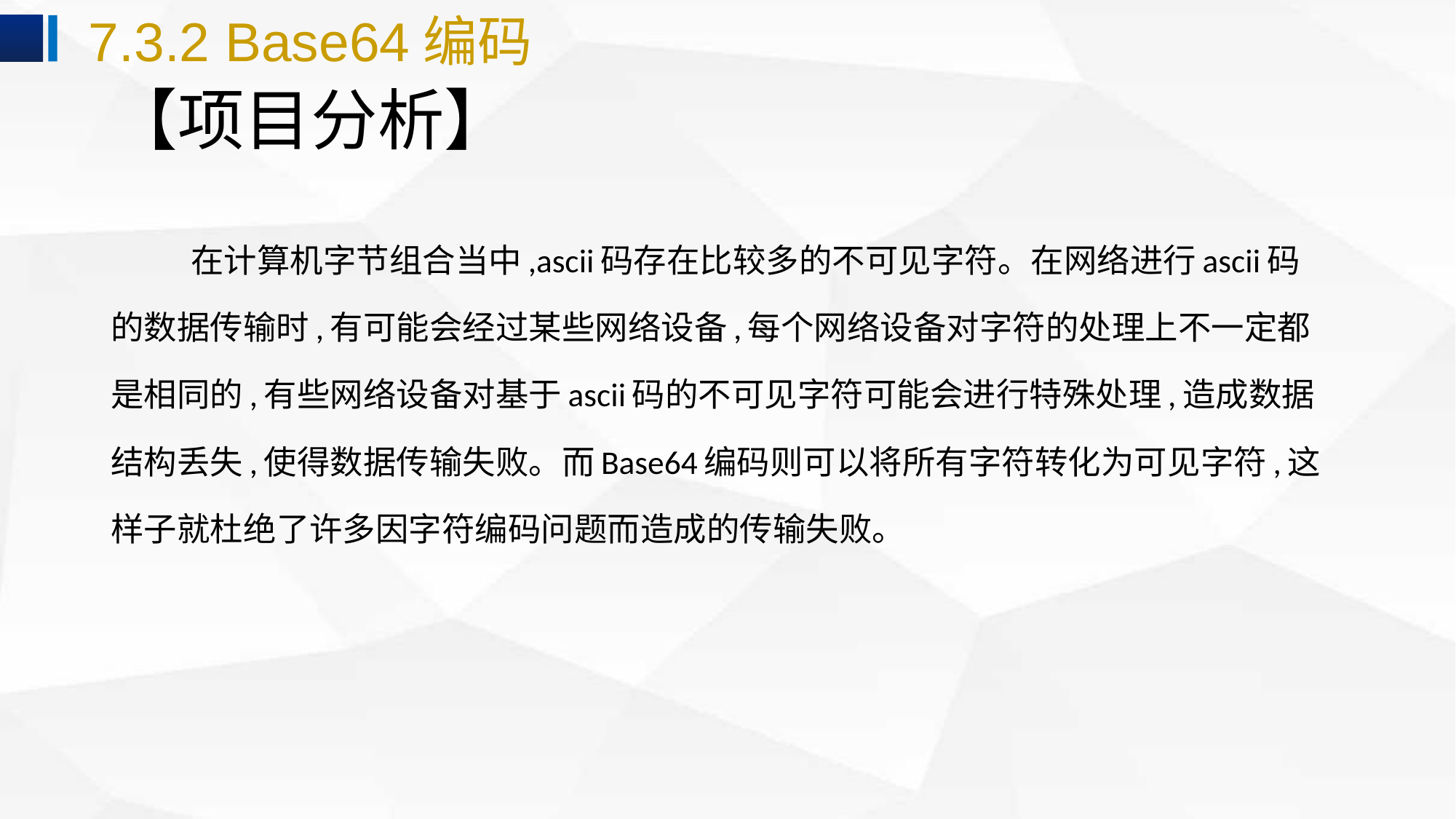

7.3.2 Base64编码

# 【项目分析】
       在计算机字节组合当中,ascii码存在比较多的不可见字符。在网络进行ascii码
的数据传输时,有可能会经过某些网络设备,每个网络设备对字符的处理上不一定都
是相同的,有些网络设备对基于ascii码的不可见字符可能会进行特殊处理,造成数据
结构丢失,使得数据传输失败。而Base64编码则可以将所有字符转化为可见字符,这
样子就杜绝了许多因字符编码问题而造成的传输失败。